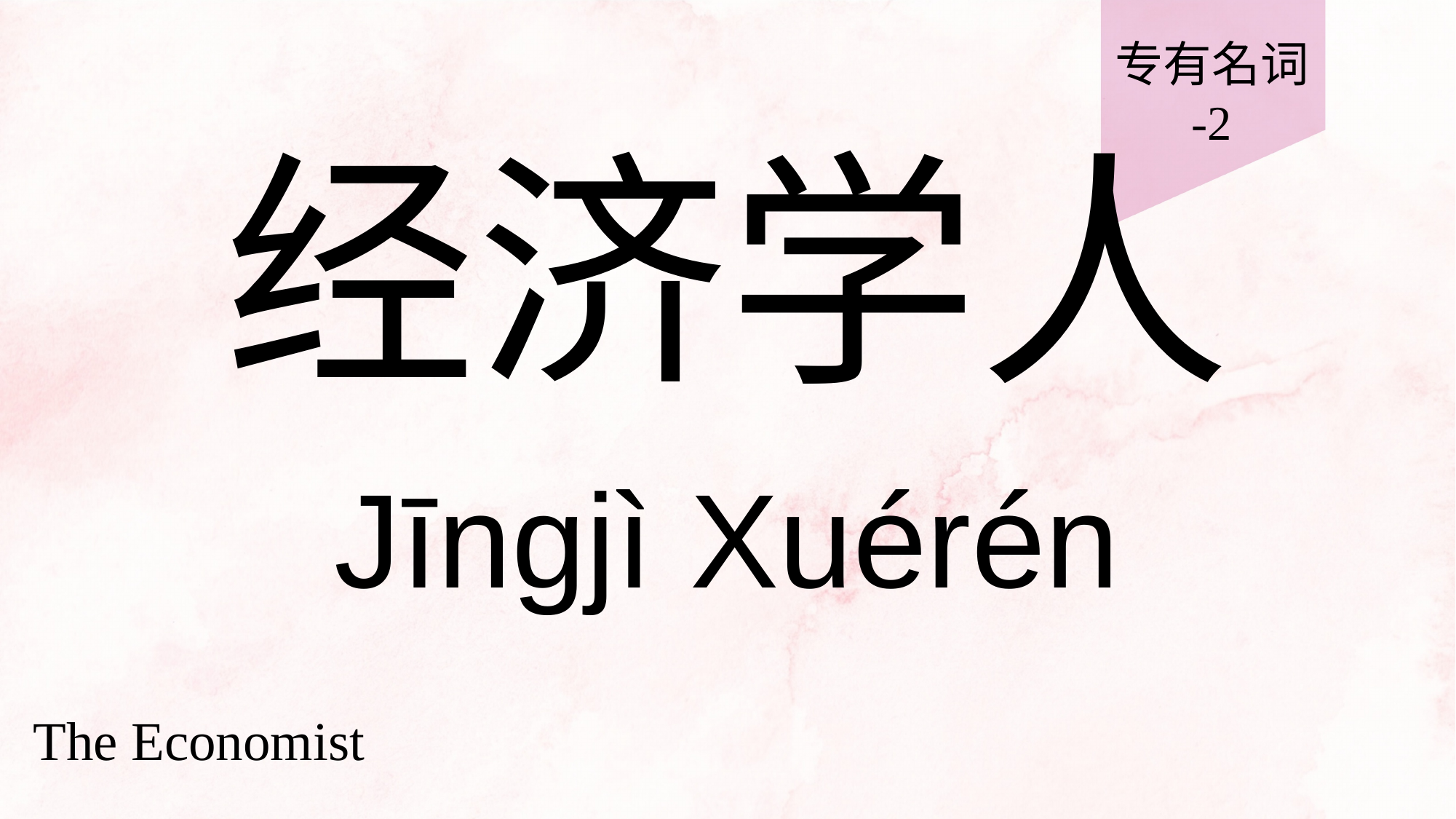

专有名词
-2
# 经济学人
Jīngjì Xuérén
The Economist